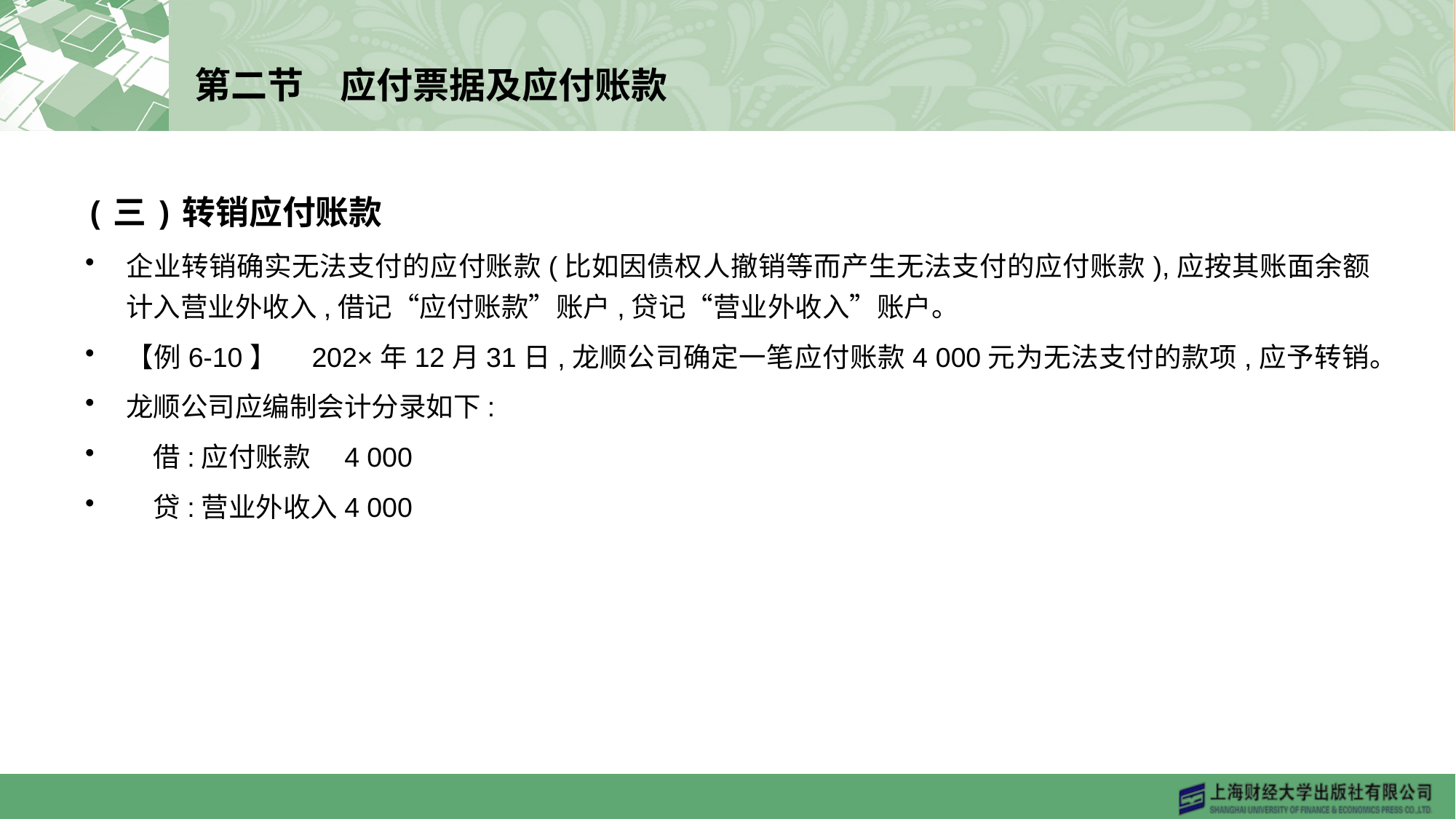

# 第二节　应付票据及应付账款
(三)转销应付账款
企业转销确实无法支付的应付账款(比如因债权人撤销等而产生无法支付的应付账款),应按其账面余额计入营业外收入,借记“应付账款”账户,贷记“营业外收入”账户。
【例6-10】　202×年12月31日,龙顺公司确定一笔应付账款4 000元为无法支付的款项,应予转销。
龙顺公司应编制会计分录如下:
　借:应付账款	4 000
　贷:营业外收入	4 000